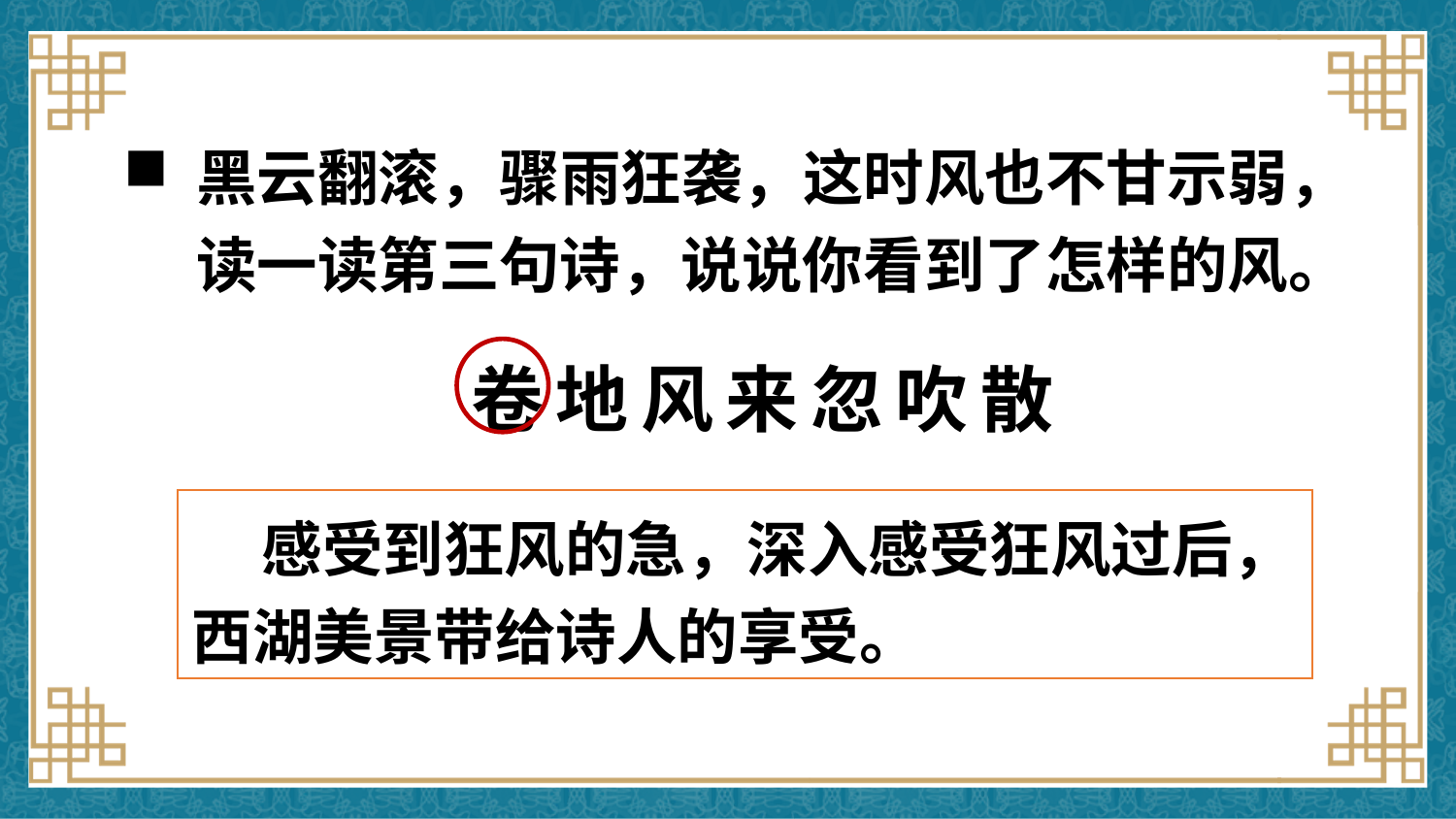

黑云翻滚，骤雨狂袭，这时风也不甘示弱，读一读第三句诗，说说你看到了怎样的风。
卷地风来忽吹散

    感受到狂风的急，深入感受狂风过后，西湖美景带给诗人的享受。